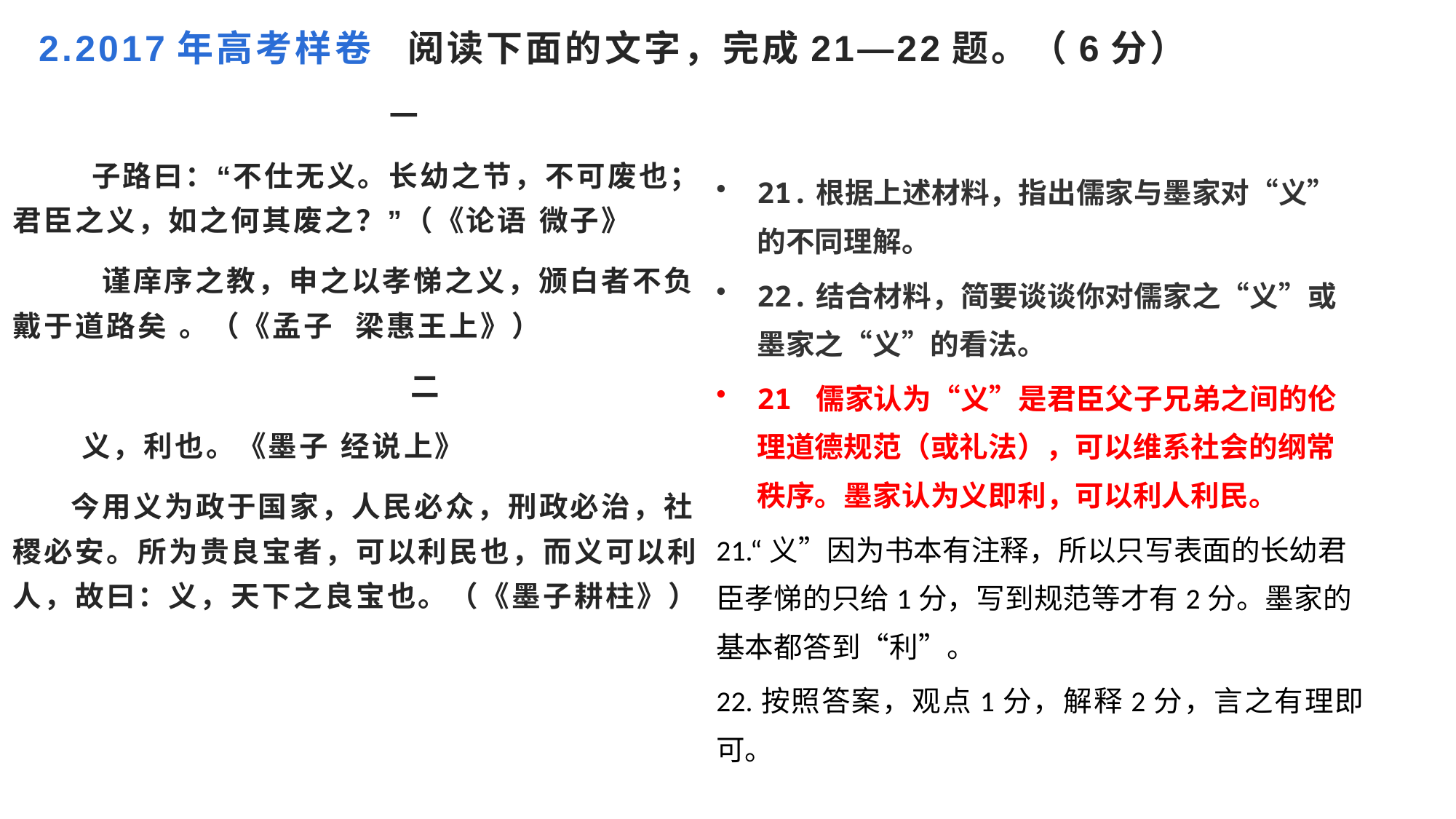

# 2.2017年高考样卷   阅读下面的文字，完成21—22题。（6分）
                                    一
       子路曰：“不仕无义。长幼之节，不可废也；君臣之义，如之何其废之？”（《论语 微子》
        谨庠序之教，申之以孝悌之义，颁白者不负戴于道路矣 。（《孟子  梁惠王上》）
                                      二
      义，利也。《墨子 经说上》
     今用义为政于国家，人民必众，刑政必治，社稷必安。所为贵良宝者，可以利民也，而义可以利人，故曰：义，天下之良宝也。（《墨子耕柱》）

21.根据上述材料，指出儒家与墨家对“义”的不同理解。
22.结合材料，简要谈谈你对儒家之“义”或墨家之“义”的看法。
21 儒家认为“义”是君臣父子兄弟之间的伦理道德规范（或礼法），可以维系社会的纲常秩序。墨家认为义即利，可以利人利民。
21.“义”因为书本有注释，所以只写表面的长幼君臣孝悌的只给1分，写到规范等才有2分。墨家的基本都答到“利”。
22.按照答案，观点1分，解释2分，言之有理即可。